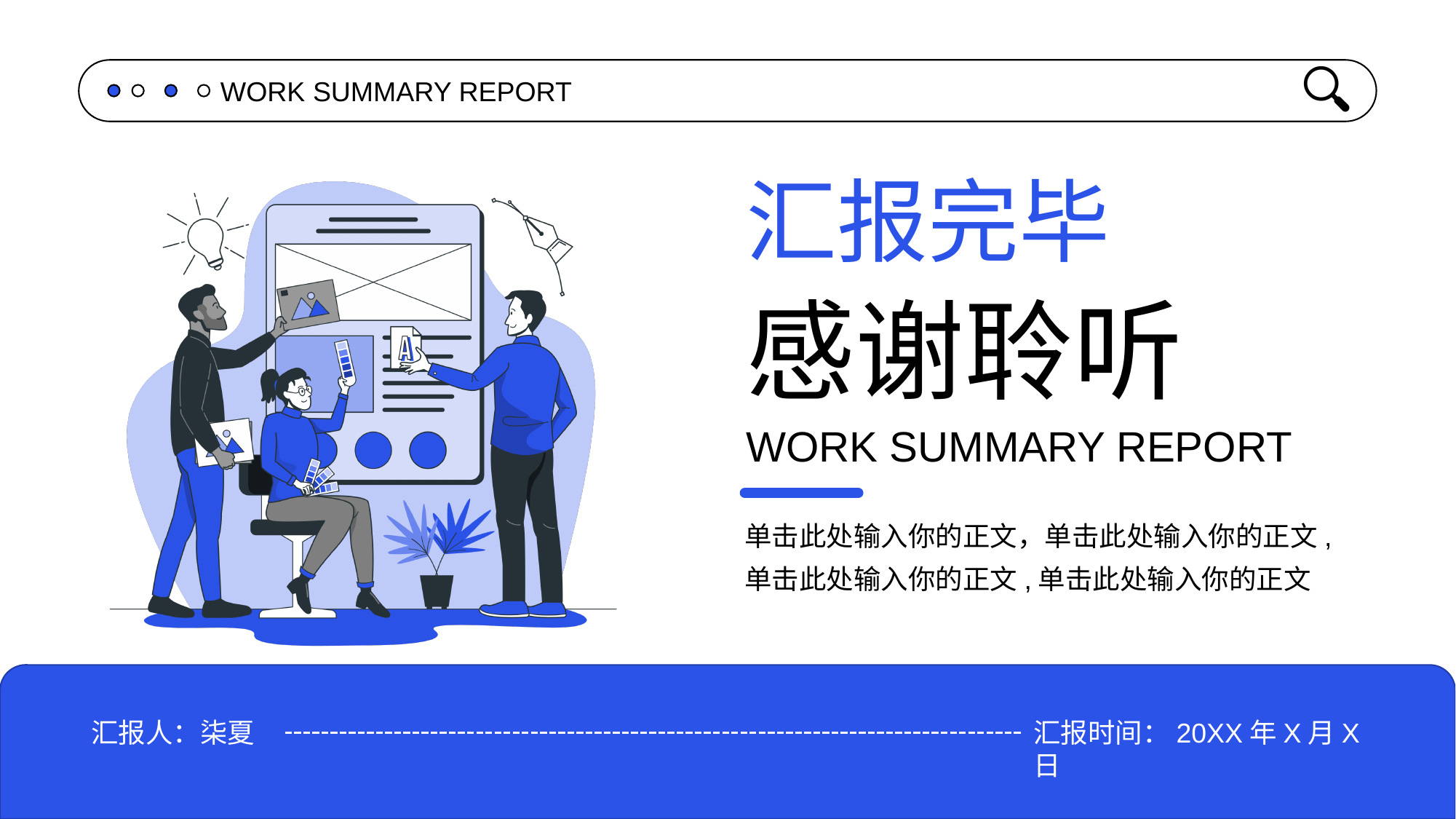

汇报完毕
感谢聆听
WORK SUMMARY REPORT
单击此处输入你的正文，单击此处输入你的正文,单击此处输入你的正文,单击此处输入你的正文
汇报时间：20XX年X月X日
汇报人：柒夏
汇报人：柒夏
汇报时间：20XX年X月X日